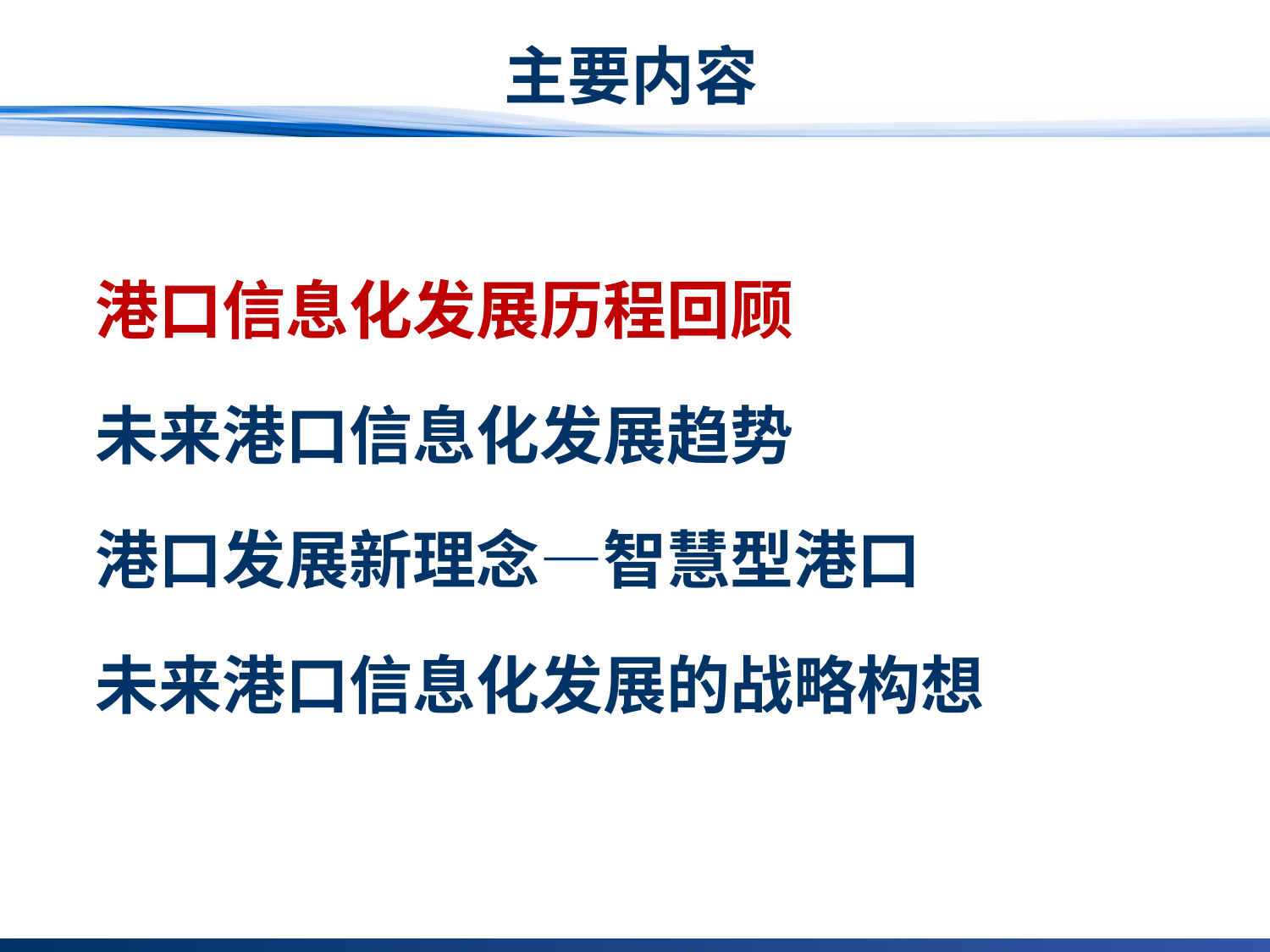

# 主要内容
港口信息化发展历程回顾
未来港口信息化发展趋势
港口发展新理念—智慧型港口
未来港口信息化发展的战略构想